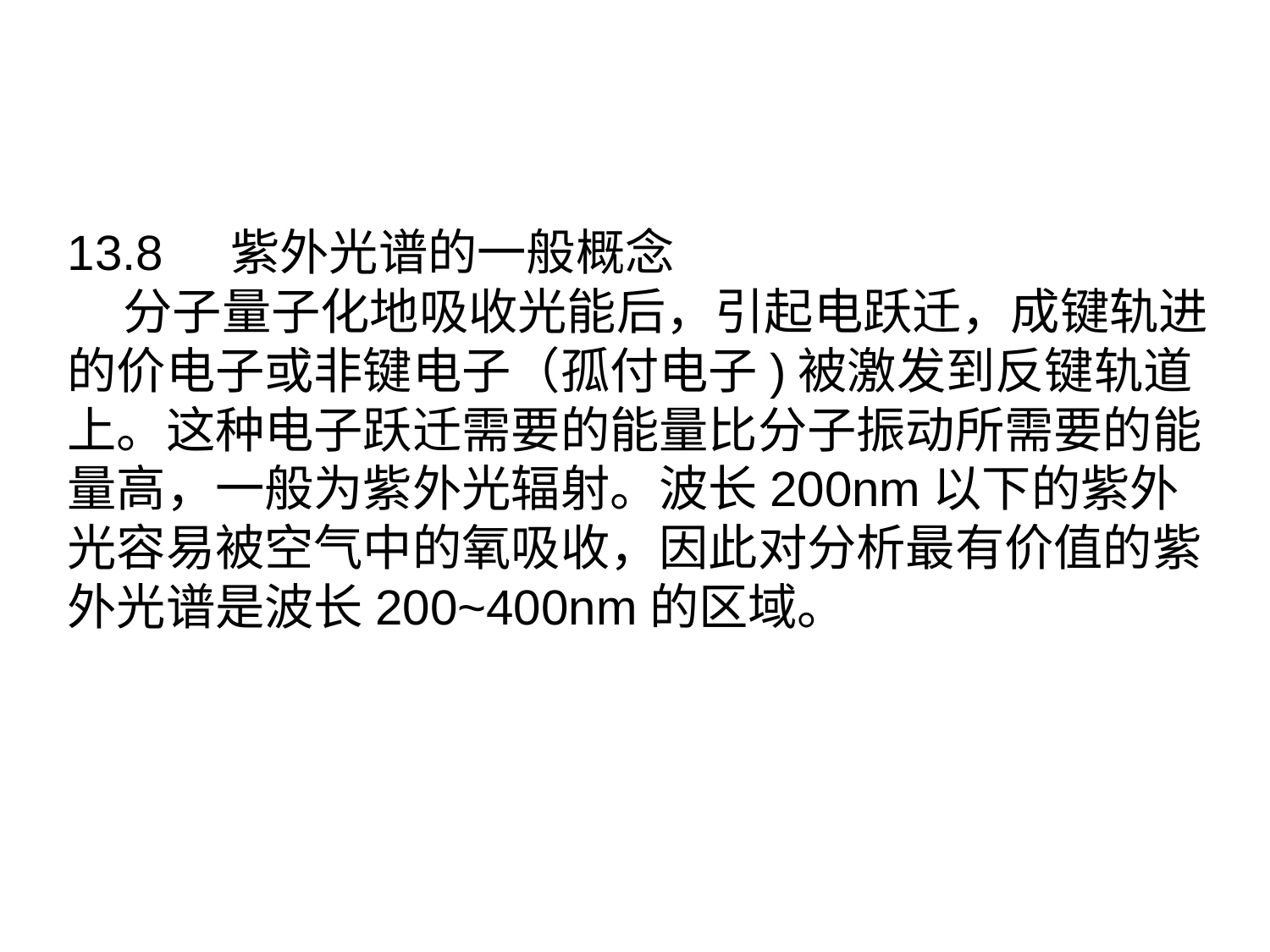

13.8    紫外光谱的一般概念
    分子量子化地吸收光能后，引起电跃迁，成键轨进的价电子或非键电子（孤付电子)被激发到反键轨道上。这种电子跃迁需要的能量比分子振动所需要的能量高，一般为紫外光辐射。波长200nm以下的紫外光容易被空气中的氧吸收，因此对分析最有价值的紫外光谱是波长200~400nm的区域。